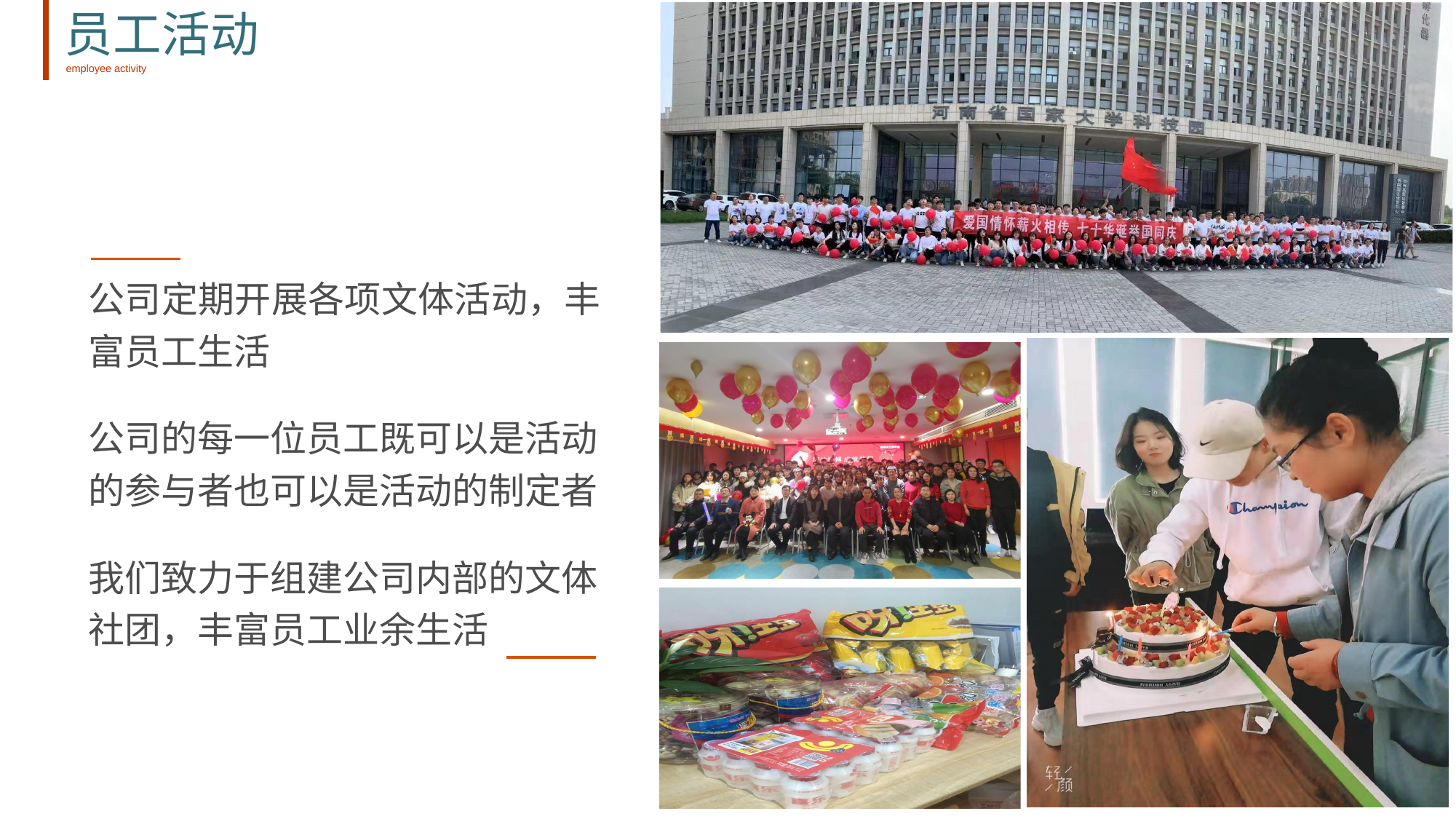

员工活动

employee activity
公司定期开展各项文体活动，丰富员工生活
公司的每一位员工既可以是活动的参与者也可以是活动的制定者
我们致力于组建公司内部的文体社团，丰富员工业余生活